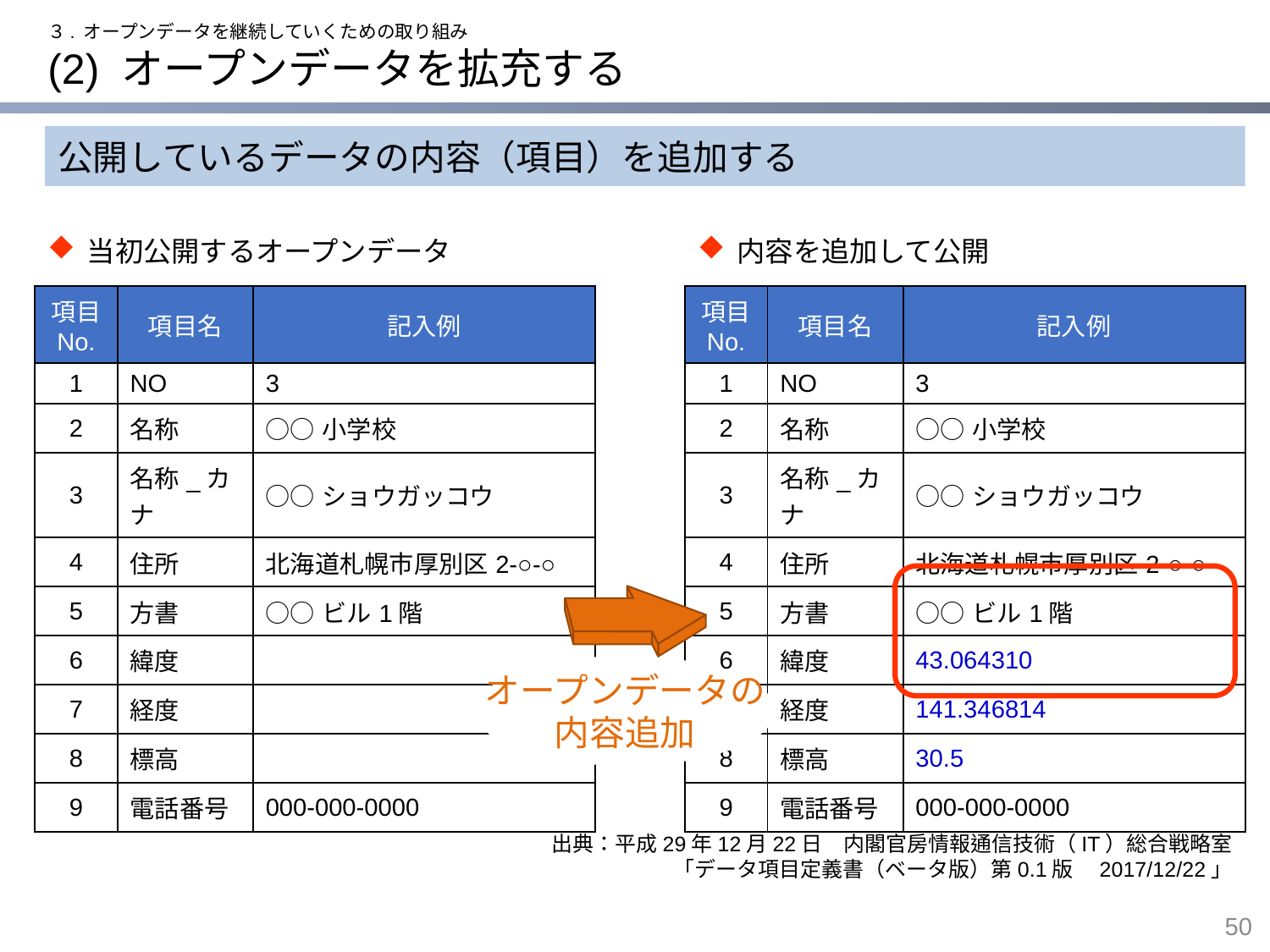

３. オープンデータを継続していくための取り組み
# (2) オープンデータを拡充する
公開しているデータの内容（項目）を追加する
当初公開するオープンデータ
内容を追加して公開
| 項目 No. | 項目名 | 記入例 |
| --- | --- | --- |
| 1 | NO | 3 |
| 2 | 名称 | ○○小学校 |
| 3 | 名称\_カナ | ○○ショウガッコウ |
| 4 | 住所 | 北海道札幌市厚別区2-○-○ |
| 5 | 方書 | ○○ビル1階 |
| 6 | 緯度 |  |
| 7 | 経度 |  |
| 8 | 標高 |  |
| 9 | 電話番号 | 000-000-0000 |
| 項目 No. | 項目名 | 記入例 |
| --- | --- | --- |
| 1 | NO | 3 |
| 2 | 名称 | ○○小学校 |
| 3 | 名称\_カナ | ○○ショウガッコウ |
| 4 | 住所 | 北海道札幌市厚別区2-○-○ |
| 5 | 方書 | ○○ビル1階 |
| 6 | 緯度 | 43.064310 |
| 7 | 経度 | 141.346814 |
| 8 | 標高 | 30.5 |
| 9 | 電話番号 | 000-000-0000 |

オープンデータの
内容追加
出典：平成29年12月22日　内閣官房情報通信技術（IT）総合戦略室
「データ項目定義書（ベータ版）第0.1版　2017/12/22」
50